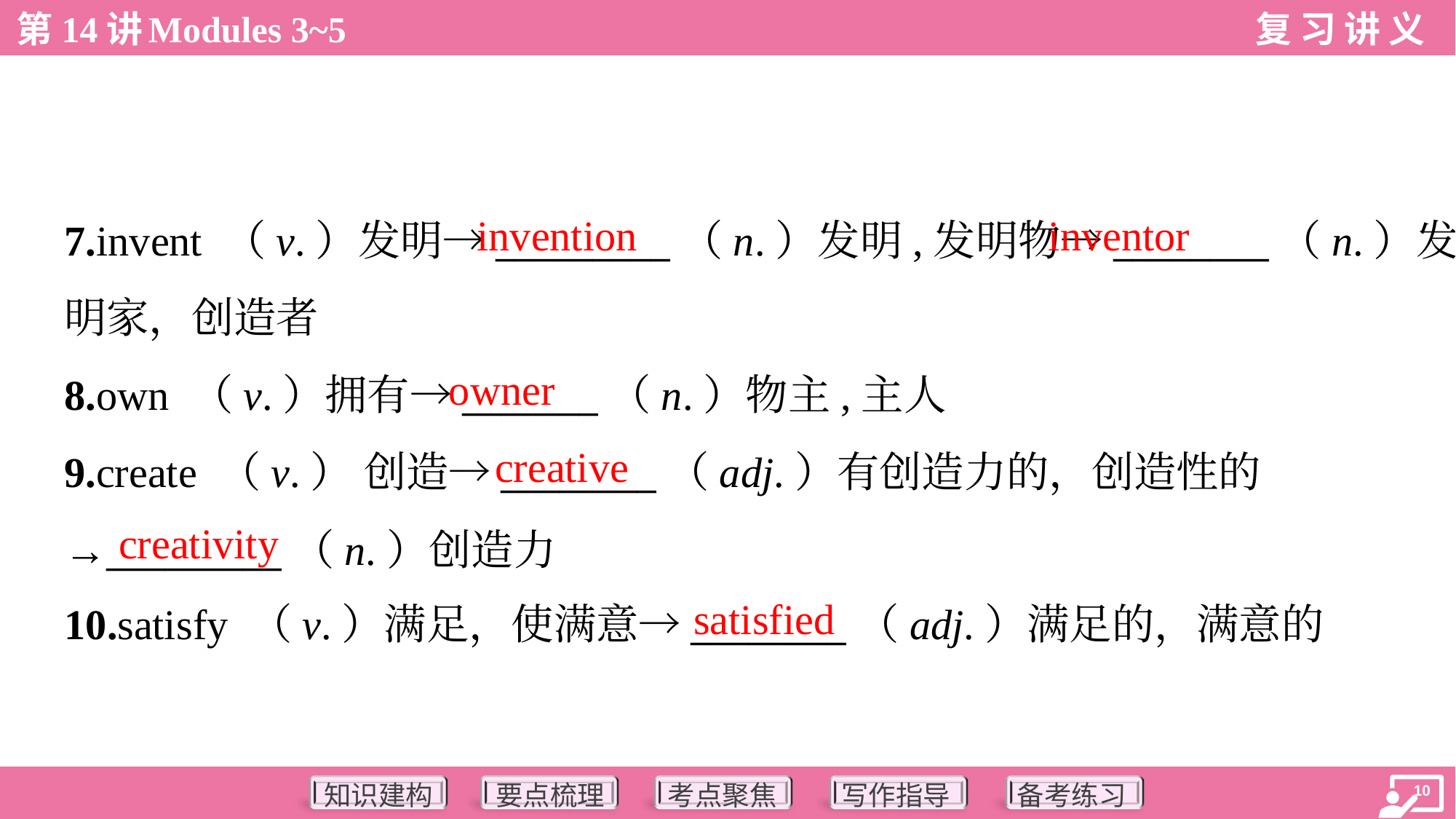

invention
inventor
7.invent （v.）发明→_________（n.）发明,发明物→________（n.）发
明家，创造者
8.own （v.）拥有→_______（n.）物主,主人
9.create （v.） 创造→________（adj.）有创造力的，创造性的
→_________（n.）创造力
10.satisfy （v.）满足，使满意→________（adj.）满足的，满意的
owner
creative
creativity
satisfied